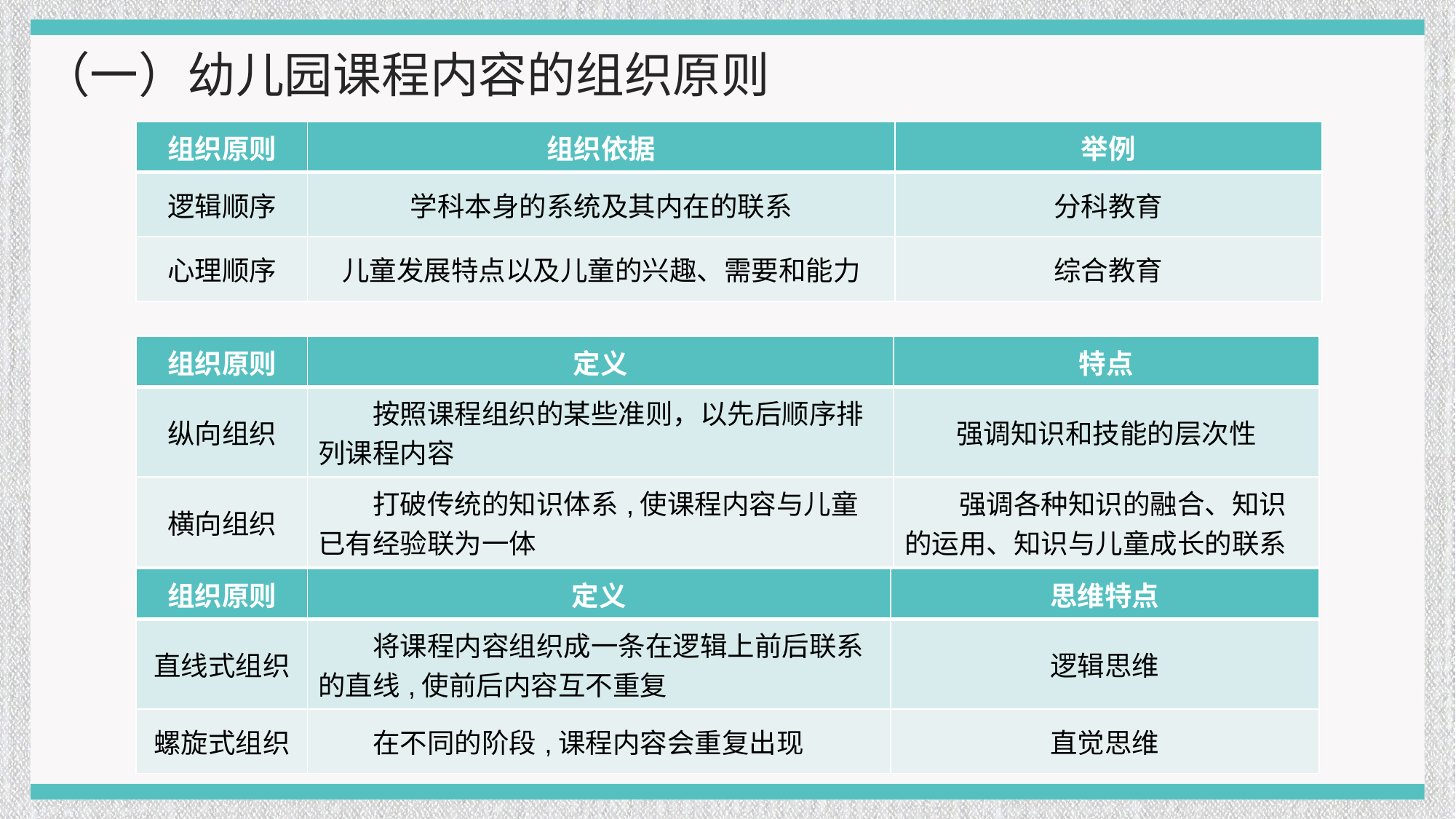

（一）幼儿园课程内容的组织原则
| 组织原则 | 组织依据 | 举例 |
| --- | --- | --- |
| 逻辑顺序 | 学科本身的系统及其内在的联系 | 分科教育 |
| 心理顺序 | 儿童发展特点以及儿童的兴趣、需要和能力 | 综合教育 |
| 组织原则 | 定义 | 特点 |
| --- | --- | --- |
| 纵向组织 | 按照课程组织的某些准则，以先后顺序排列课程内容 | 强调知识和技能的层次性 |
| 横向组织 | 打破传统的知识体系,使课程内容与儿童已有经验联为一体 | 强调各种知识的融合、知识的运用、知识与儿童成长的联系 |
| 组织原则 | 定义 | 思维特点 |
| --- | --- | --- |
| 直线式组织 | 将课程内容组织成一条在逻辑上前后联系的直线,使前后内容互不重复 | 逻辑思维 |
| 螺旋式组织 | 在不同的阶段,课程内容会重复出现 | 直觉思维 |